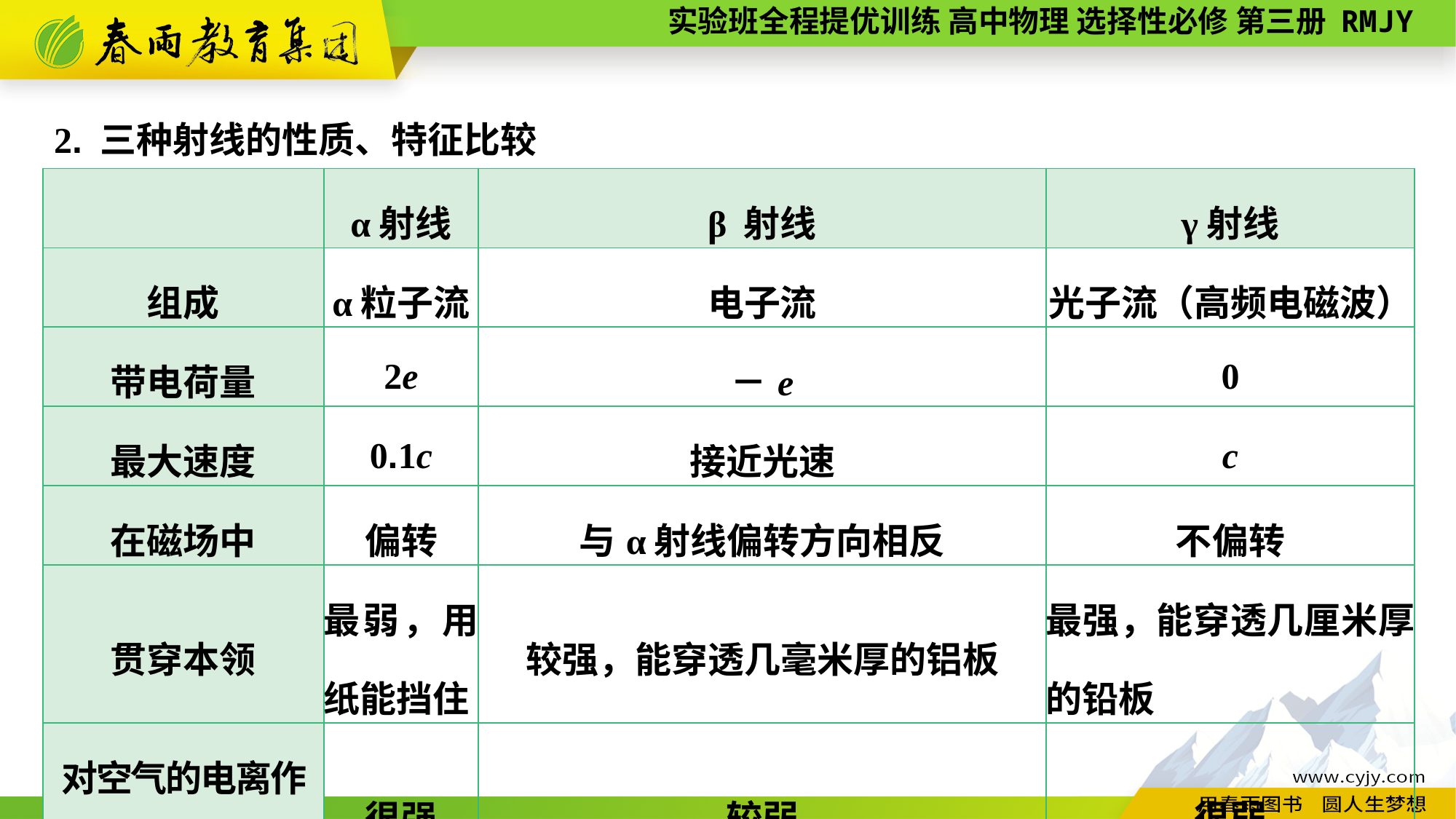

2. 三种射线的性质、特征比较
|  | α射线 | β 射线 | γ射线 |
| --- | --- | --- | --- |
| 组成 | α粒子流 | 电子流 | 光子流（高频电磁波） |
| 带电荷量 | 2e | －e | 0 |
| 最大速度 | 0.1c | 接近光速 | c |
| 在磁场中 | 偏转 | 与α射线偏转方向相反 | 不偏转 |
| 贯穿本领 | 最弱，用纸能挡住 | 较强，能穿透几毫米厚的铝板 | 最强，能穿透几厘米厚的铅板 |
| 对空气的电离作用 | 很强 | 较弱 | 很弱 |
| 在云室中的径迹 | 清晰、直 | 高速：细、直低速：短、粗且弯曲 | 一般看不到 |